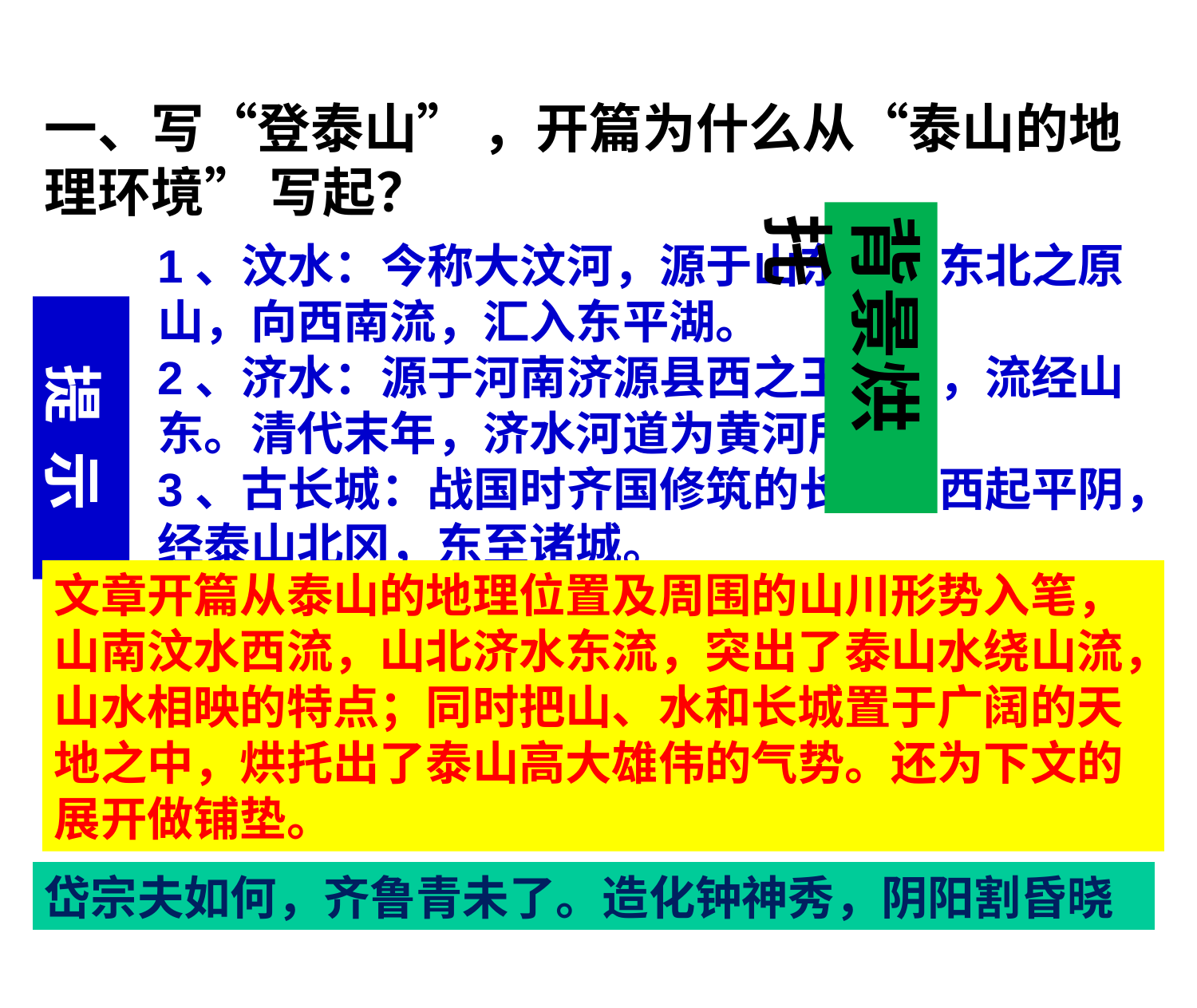

一、写“登泰山” ，开篇为什么从“泰山的地理环境” 写起？
背景烘托
1、汶水：今称大汶河，源于山东莱芜东北之原山，向西南流，汇入东平湖。
2、济水：源于河南济源县西之王屋山，流经山东。清代末年，济水河道为黄河所占。
3、古长城：战国时齐国修筑的长城，西起平阴，经泰山北冈，东至诸城。
4、日观峰：泰山顶峰，观日出之胜地
5、绵亘于泰安、济南、淄博三市之间，东西长约200公里，南北宽约50公 里，总面积436平方公里。贯穿山东中部，主脉，支脉，余脉涉及周边十余县。
提  示
文章开篇从泰山的地理位置及周围的山川形势入笔，山南汶水西流，山北济水东流，突出了泰山水绕山流，山水相映的特点；同时把山、水和长城置于广阔的天地之中，烘托出了泰山高大雄伟的气势。还为下文的展开做铺垫。
岱宗夫如何，齐鲁青未了。造化钟神秀，阴阳割昏晓